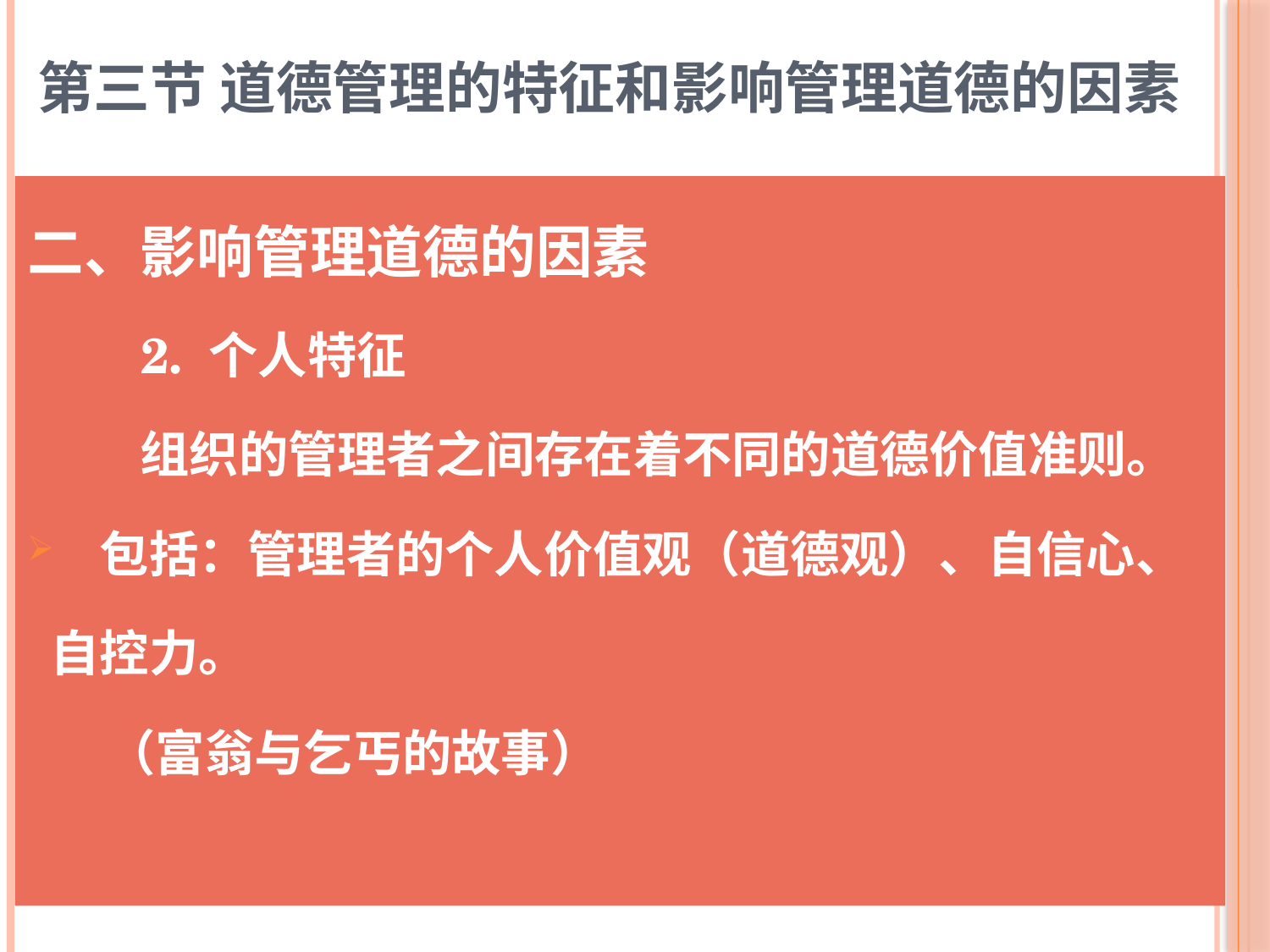

# 第三节 道德管理的特征和影响管理道德的因素
二、影响管理道德的因素
        2. 个人特征
         组织的管理者之间存在着不同的道德价值准则。
  包括：管理者的个人价值观（道德观）、自信心、
 自控力。
      （富翁与乞丐的故事）